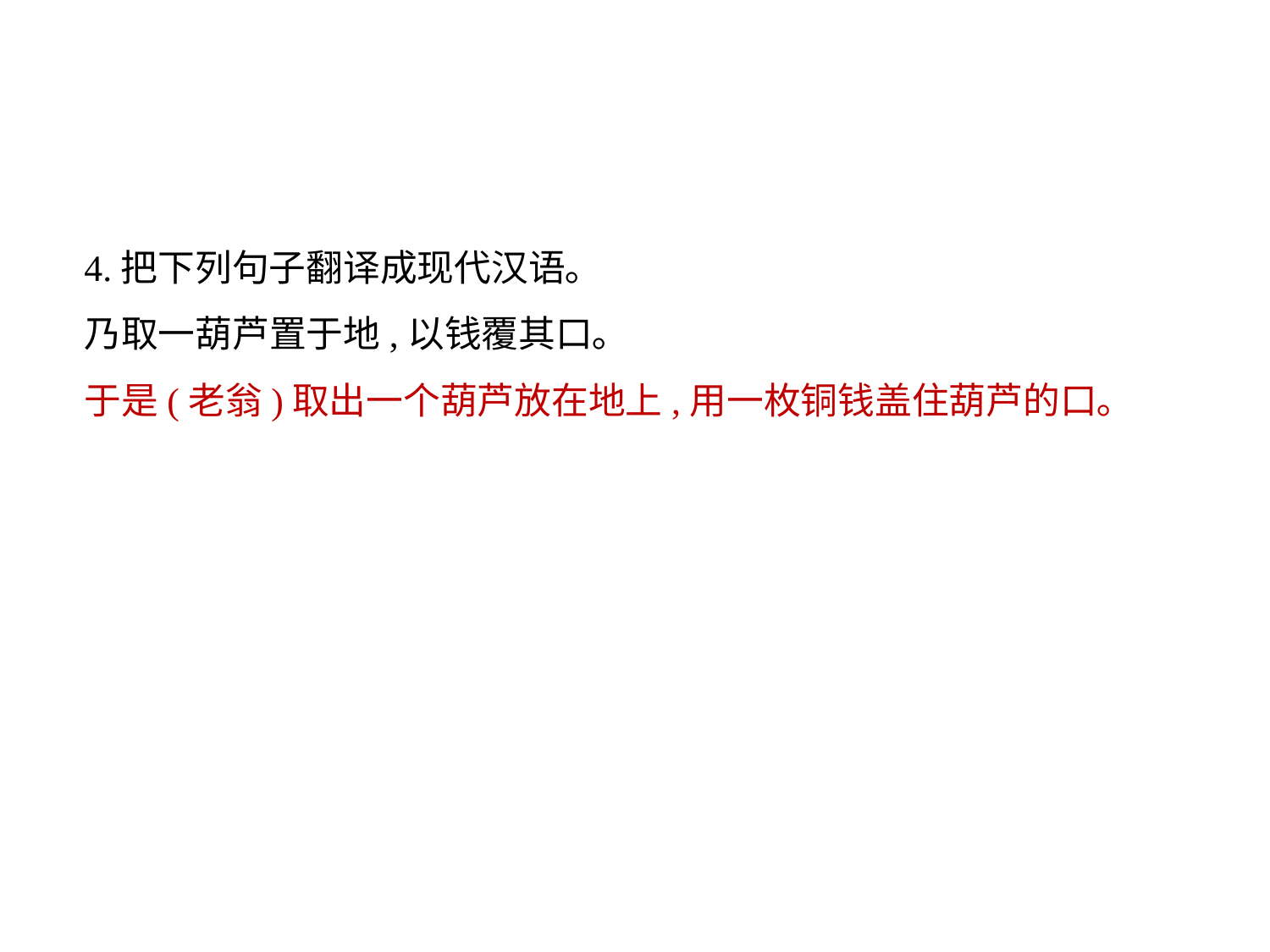

4.把下列句子翻译成现代汉语｡
乃取一葫芦置于地,以钱覆其口｡
于是(老翁)取出一个葫芦放在地上,用一枚铜钱盖住葫芦的口｡